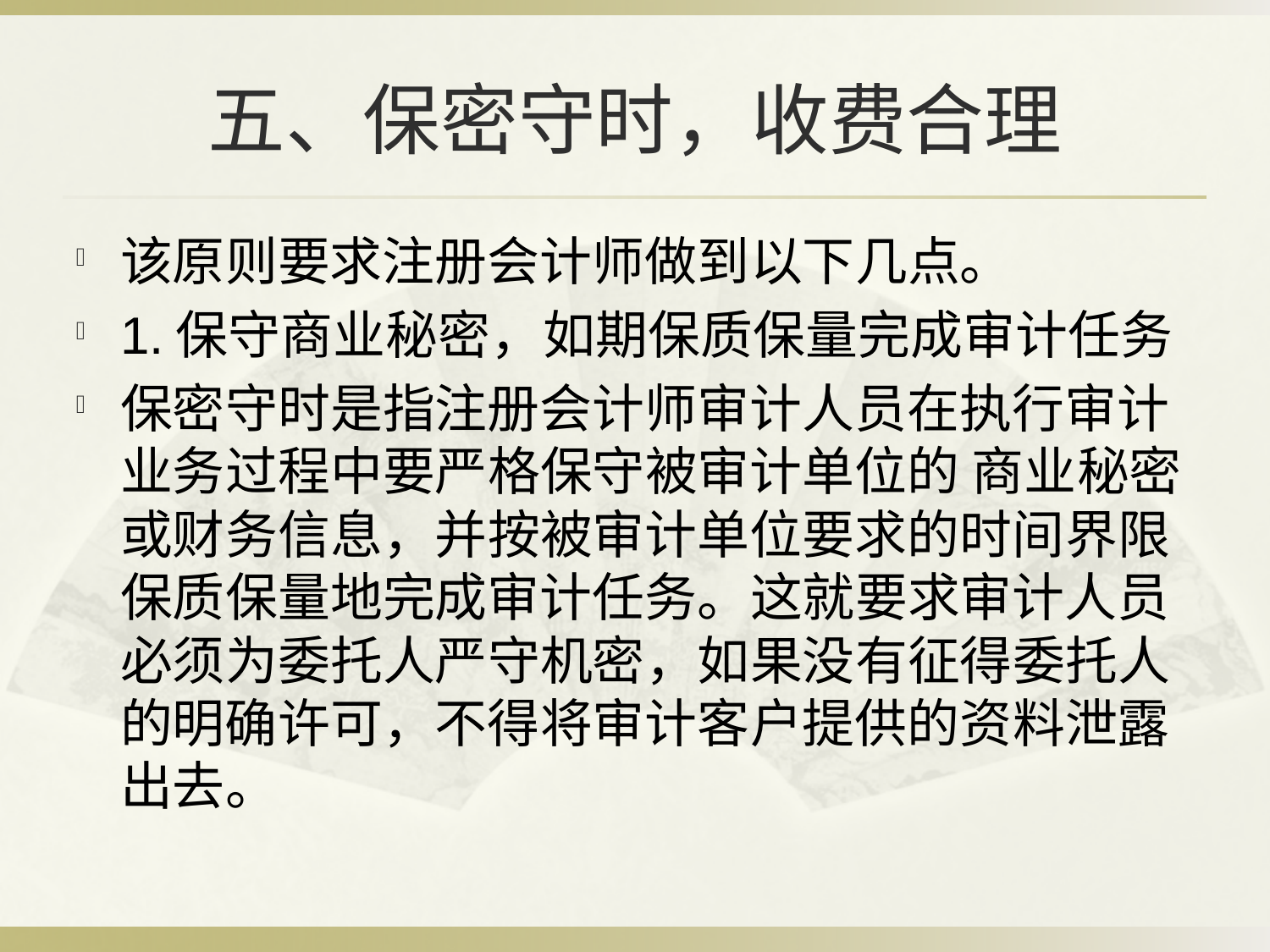

# 五、保密守时，收费合理
该原则要求注册会计师做到以下几点。
1.保守商业秘密，如期保质保量完成审计任务
保密守时是指注册会计师审计人员在执行审计业务过程中要严格保守被审计单位的 商业秘密或财务信息，并按被审计单位要求的时间界限保质保量地完成审计任务。这就要求审计人员必须为委托人严守机密，如果没有征得委托人的明确许可，不得将审计客户提供的资料泄露出去。